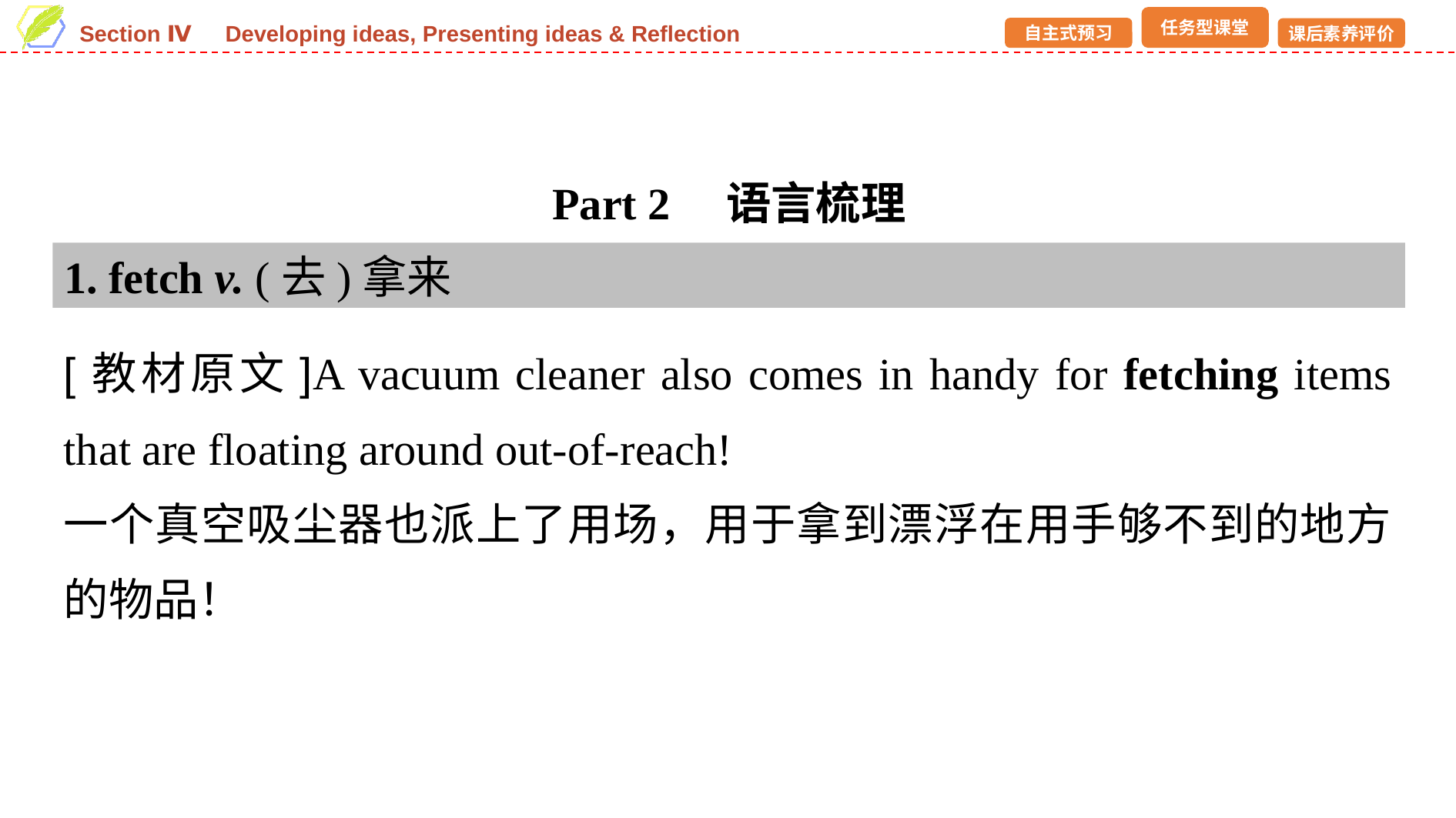

Part 2　语言梳理
1. fetch v. (去)拿来
[教材原文]A vacuum cleaner also comes in handy for fetching items that are floating around out-of-reach!
一个真空吸尘器也派上了用场，用于拿到漂浮在用手够不到的地方的物品！